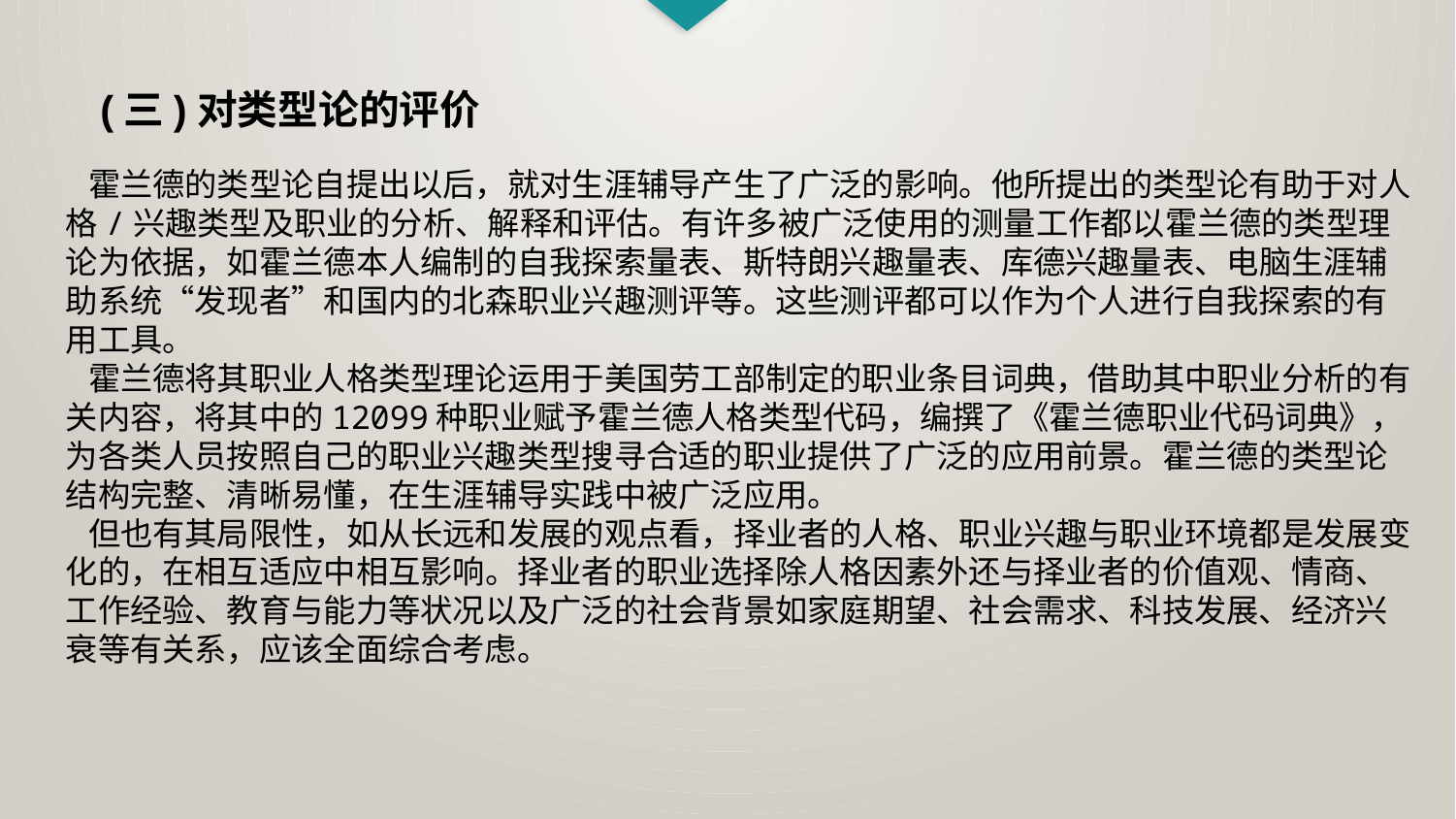

(三)对类型论的评价
  霍兰德的类型论自提出以后，就对生涯辅导产生了广泛的影响。他所提出的类型论有助于对人格/兴趣类型及职业的分析、解释和评估。有许多被广泛使用的测量工作都以霍兰德的类型理论为依据，如霍兰德本人编制的自我探索量表、斯特朗兴趣量表、库德兴趣量表、电脑生涯辅助系统“发现者”和国内的北森职业兴趣测评等。这些测评都可以作为个人进行自我探索的有用工具。
  霍兰德将其职业人格类型理论运用于美国劳工部制定的职业条目词典，借助其中职业分析的有关内容，将其中的12099种职业赋予霍兰德人格类型代码，编撰了《霍兰德职业代码词典》，为各类人员按照自己的职业兴趣类型搜寻合适的职业提供了广泛的应用前景。霍兰德的类型论结构完整、清晰易懂，在生涯辅导实践中被广泛应用。
  但也有其局限性，如从长远和发展的观点看，择业者的人格、职业兴趣与职业环境都是发展变化的，在相互适应中相互影响。择业者的职业选择除人格因素外还与择业者的价值观、情商、工作经验、教育与能力等状况以及广泛的社会背景如家庭期望、社会需求、科技发展、经济兴衰等有关系，应该全面综合考虑。
54